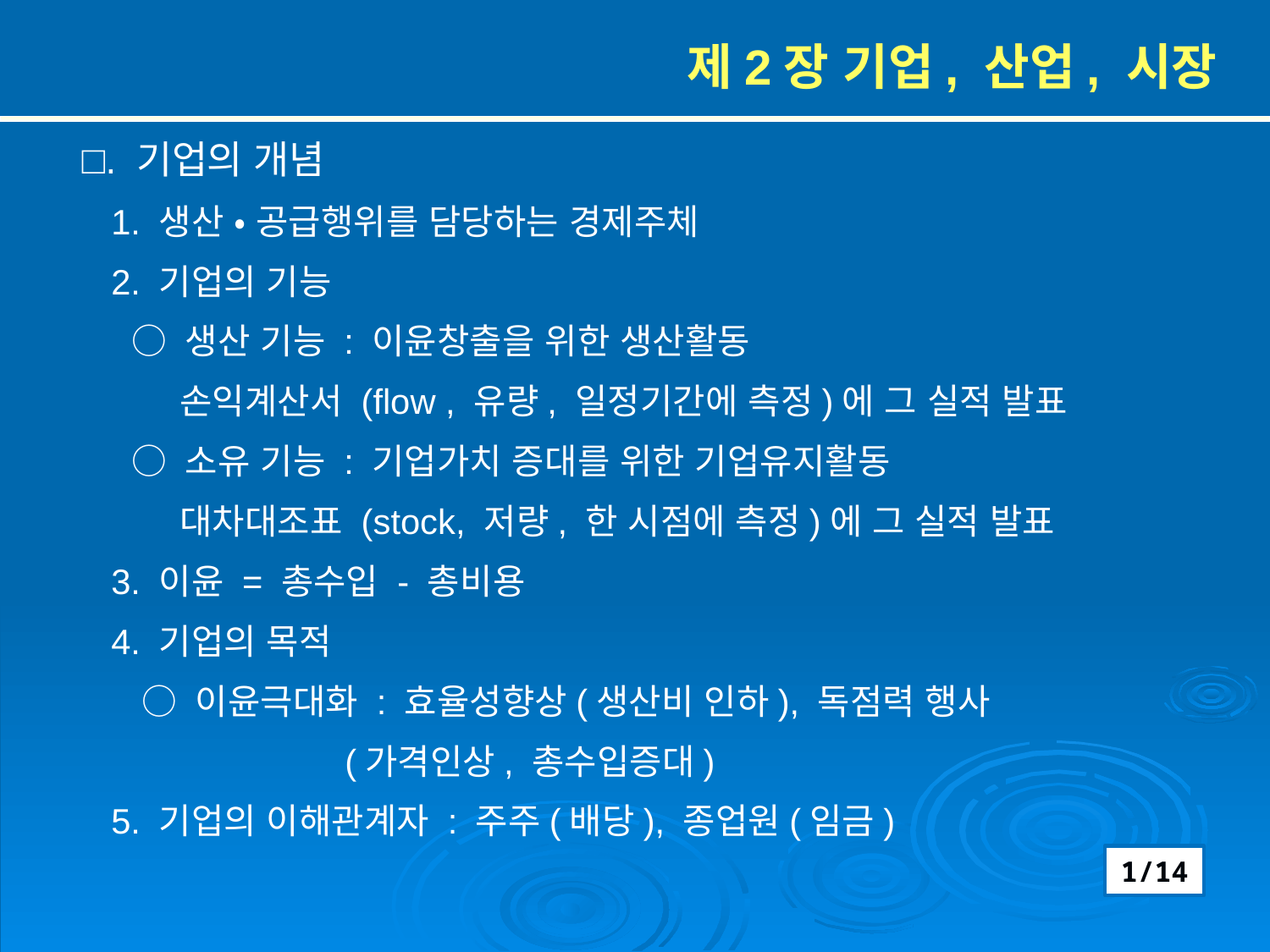

제2장 기업, 산업, 시장

□. 기업의 개념
   1. 생산 • 공급행위를 담당하는 경제주체
   2. 기업의 기능
     ○ 생산 기능 : 이윤창출을 위한 생산활동
         손익계산서 (flow , 유량, 일정기간에 측정)에 그 실적 발표
     ○ 소유 기능 : 기업가치 증대를 위한 기업유지활동
         대차대조표 (stock, 저량, 한 시점에 측정)에 그 실적 발표
   3. 이윤 = 총수입 - 총비용
   4. 기업의 목적
      ○ 이윤극대화 : 효율성향상(생산비 인하), 독점력 행사
                           (가격인상, 총수입증대)
   5. 기업의 이해관계자 : 주주(배당), 종업원(임금)
1/14